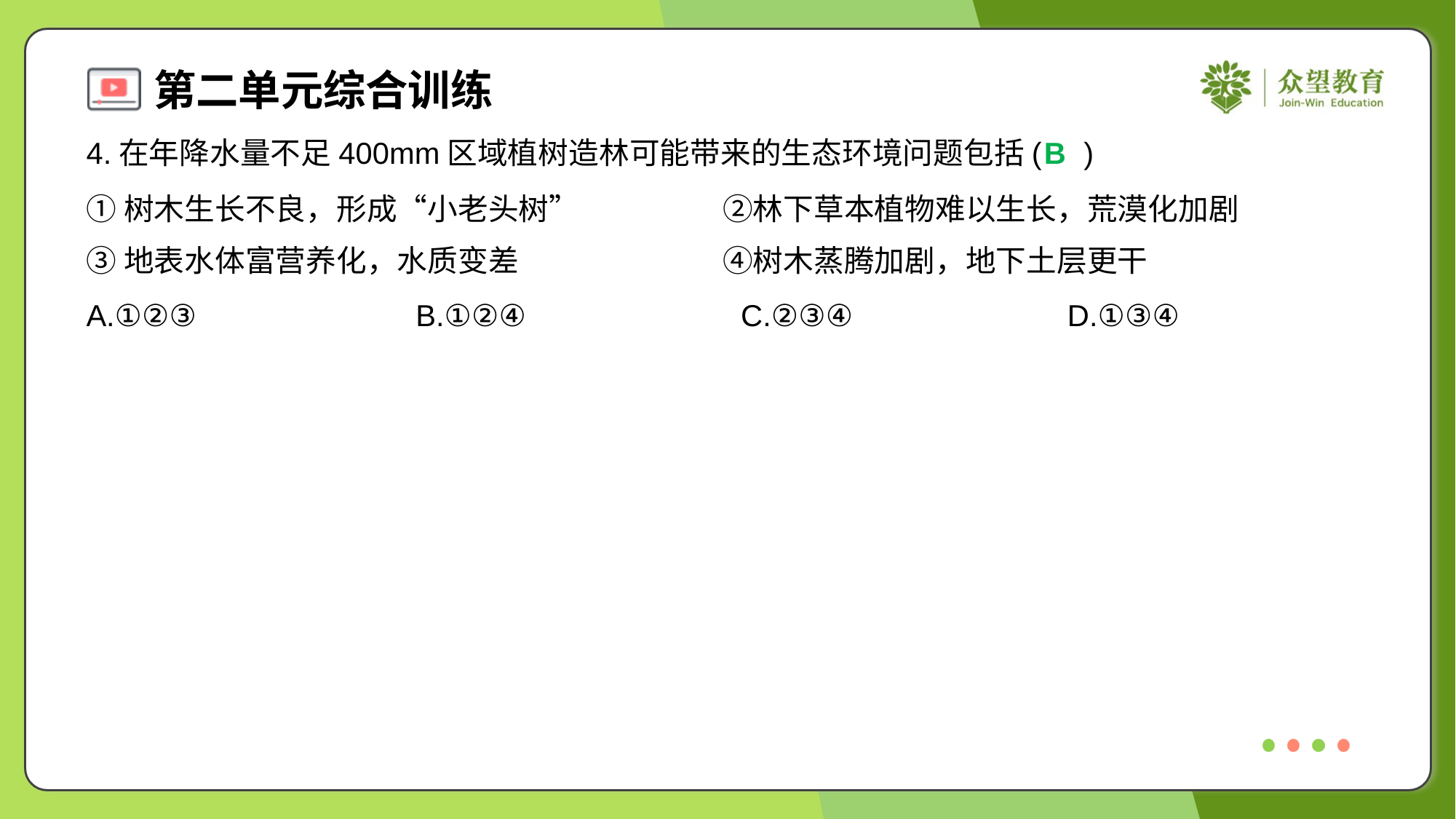

4.在年降水量不足400mm区域植树造林可能带来的生态环境问题包括(     )
B
①树木生长不良，形成“小老头树”	②林下草本植物难以生长，荒漠化加剧
③地表水体富营养化，水质变差	④树木蒸腾加剧，地下土层更干
A.①②③	B.①②④	C.②③④	D.①③④